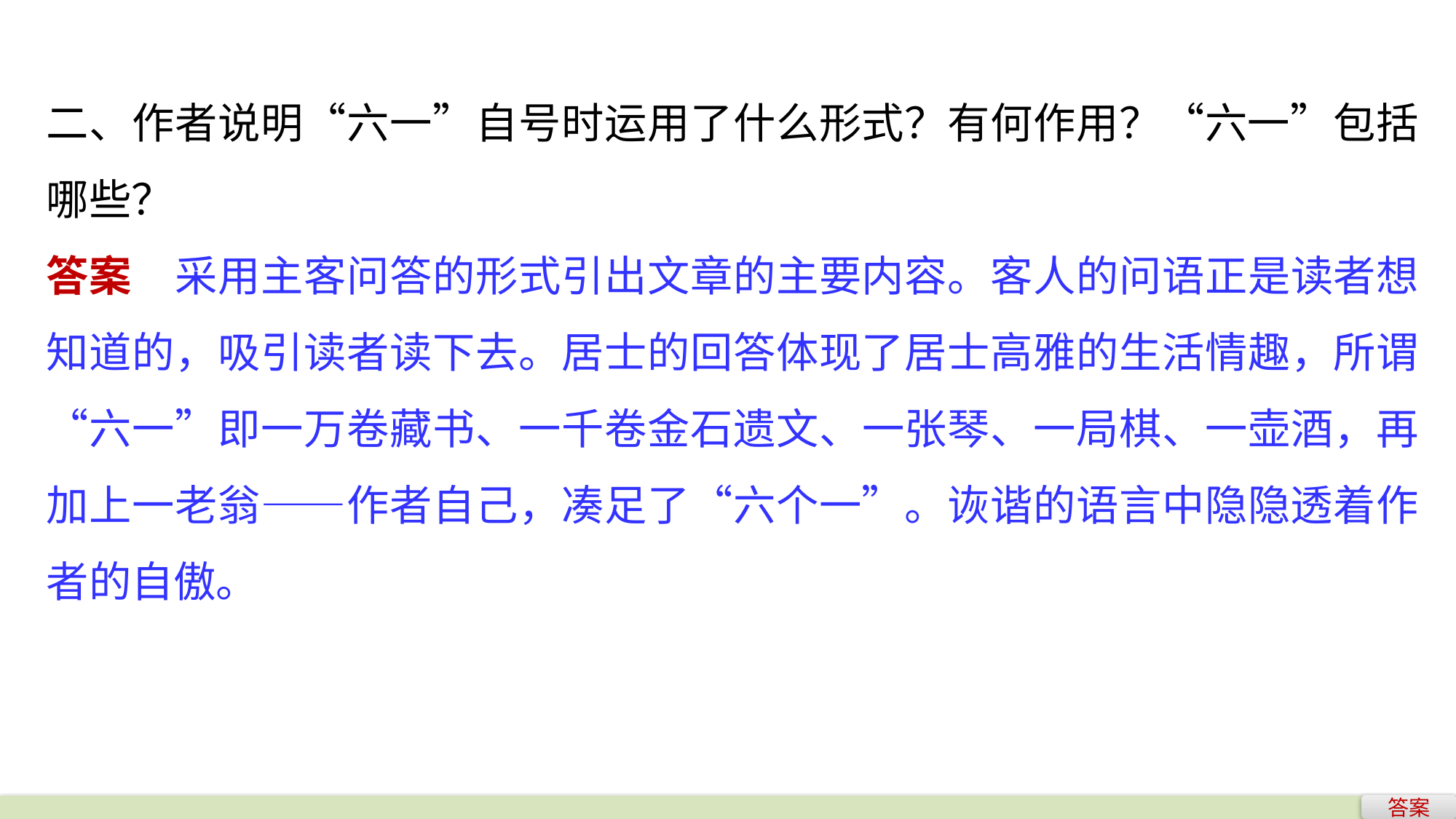

二、作者说明“六一”自号时运用了什么形式？有何作用？“六一”包括哪些？
答案　采用主客问答的形式引出文章的主要内容。客人的问语正是读者想知道的，吸引读者读下去。居士的回答体现了居士高雅的生活情趣，所谓“六一”即一万卷藏书、一千卷金石遗文、一张琴、一局棋、一壶酒，再加上一老翁——作者自己，凑足了“六个一”。诙谐的语言中隐隐透着作者的自傲。
答案